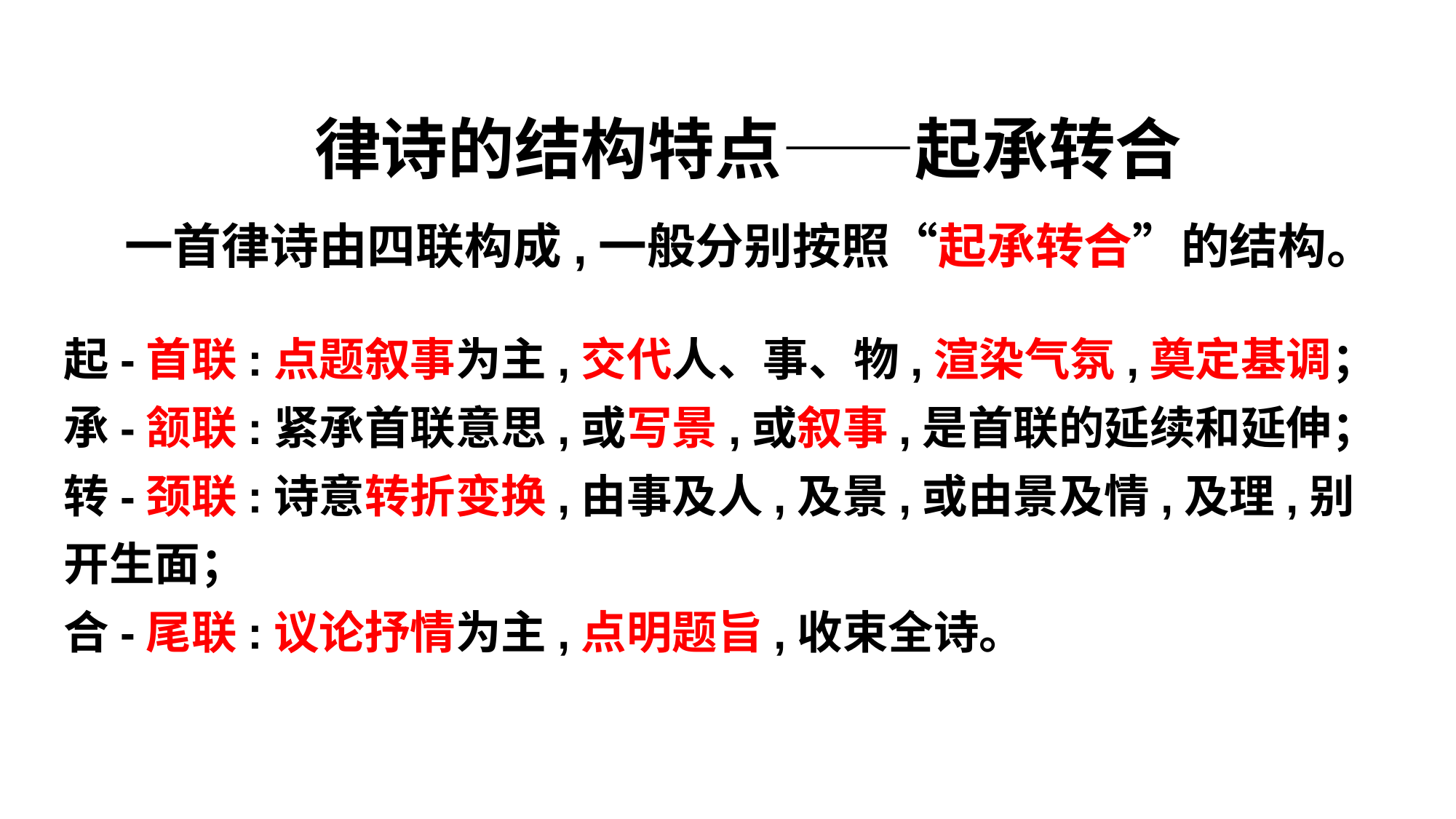

律诗的结构特点——起承转合
   一首律诗由四联构成,一般分别按照“起承转合”的结构。

起-首联:点题叙事为主,交代人、事、物,渲染气氛,奠定基调；
承-颔联:紧承首联意思,或写景,或叙事,是首联的延续和延伸；
转-颈联:诗意转折变换,由事及人,及景,或由景及情,及理,别开生面；
合-尾联:议论抒情为主,点明题旨,收束全诗。